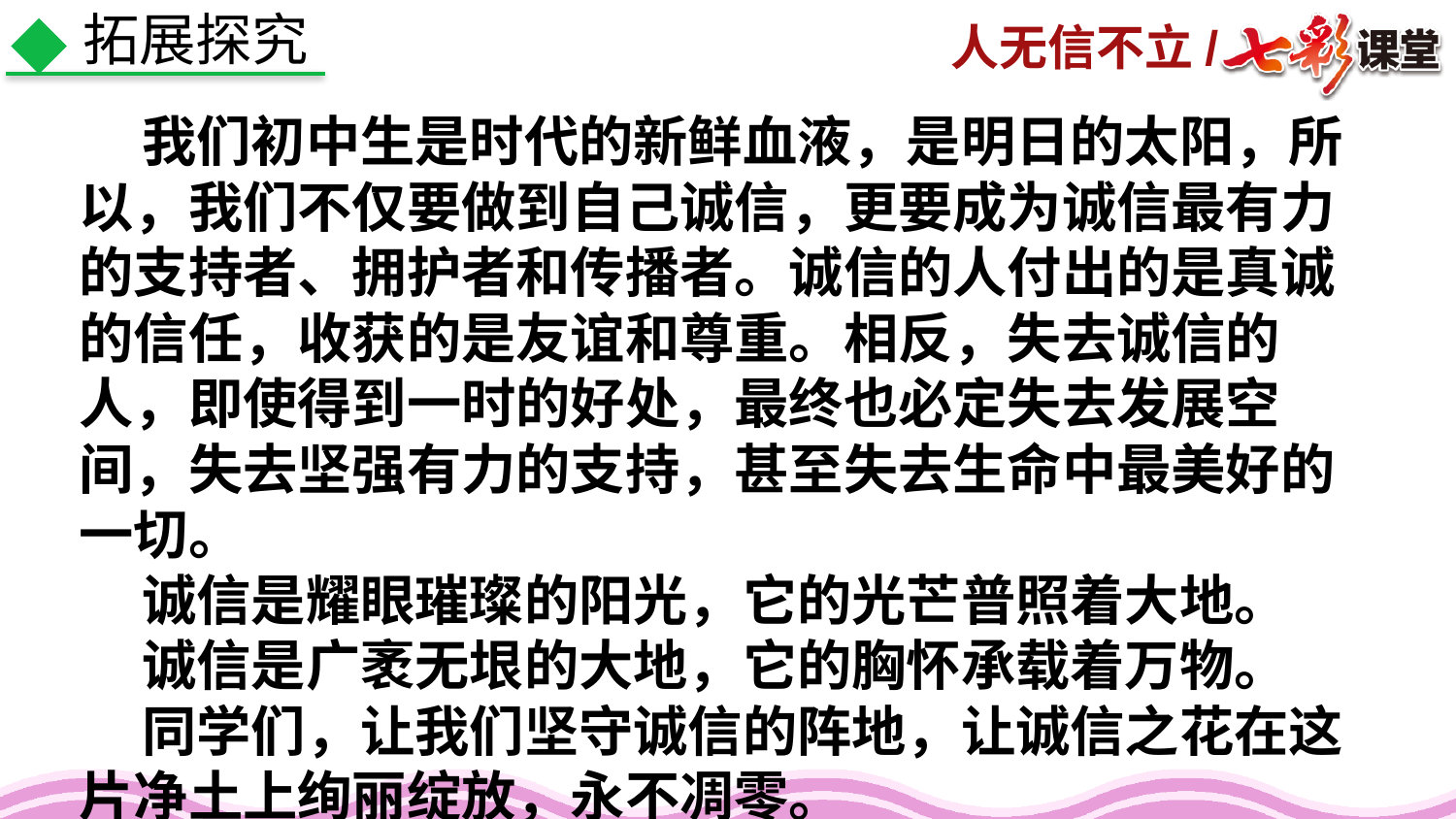

拓展探究

    我们初中生是时代的新鲜血液，是明日的太阳，所以，我们不仅要做到自己诚信，更要成为诚信最有力的支持者、拥护者和传播者。诚信的人付出的是真诚的信任，收获的是友谊和尊重。相反，失去诚信的人，即使得到一时的好处，最终也必定失去发展空间，失去坚强有力的支持，甚至失去生命中最美好的一切。
    诚信是耀眼璀璨的阳光，它的光芒普照着大地。
    诚信是广袤无垠的大地，它的胸怀承载着万物。
    同学们，让我们坚守诚信的阵地，让诚信之花在这片净土上绚丽绽放，永不凋零。